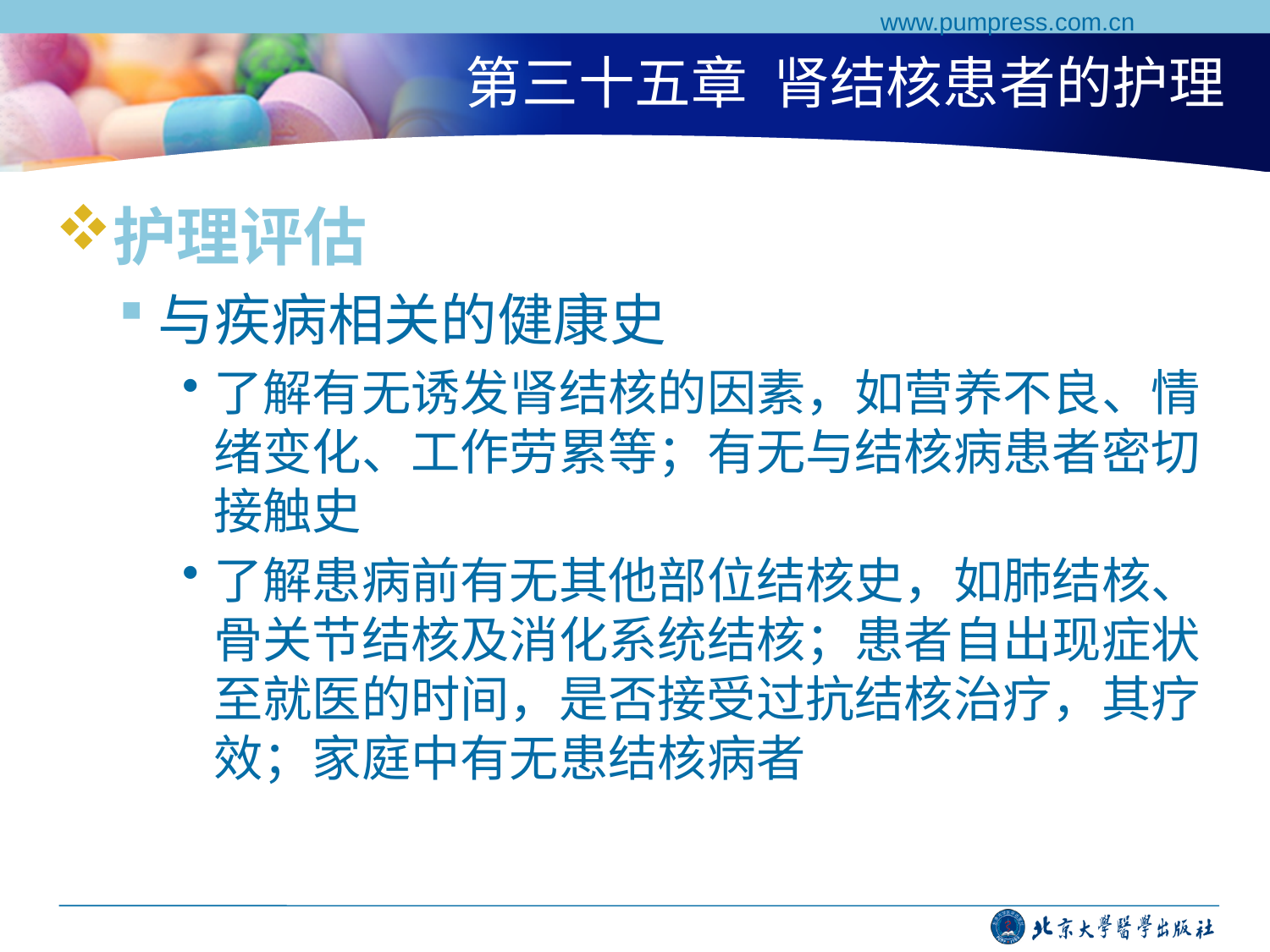

www.pumpress.com.cn
# 第三十五章  肾结核患者的护理
护理评估
与疾病相关的健康史
了解有无诱发肾结核的因素，如营养不良、情绪变化、工作劳累等；有无与结核病患者密切接触史
了解患病前有无其他部位结核史，如肺结核、骨关节结核及消化系统结核；患者自出现症状至就医的时间，是否接受过抗结核治疗，其疗效；家庭中有无患结核病者